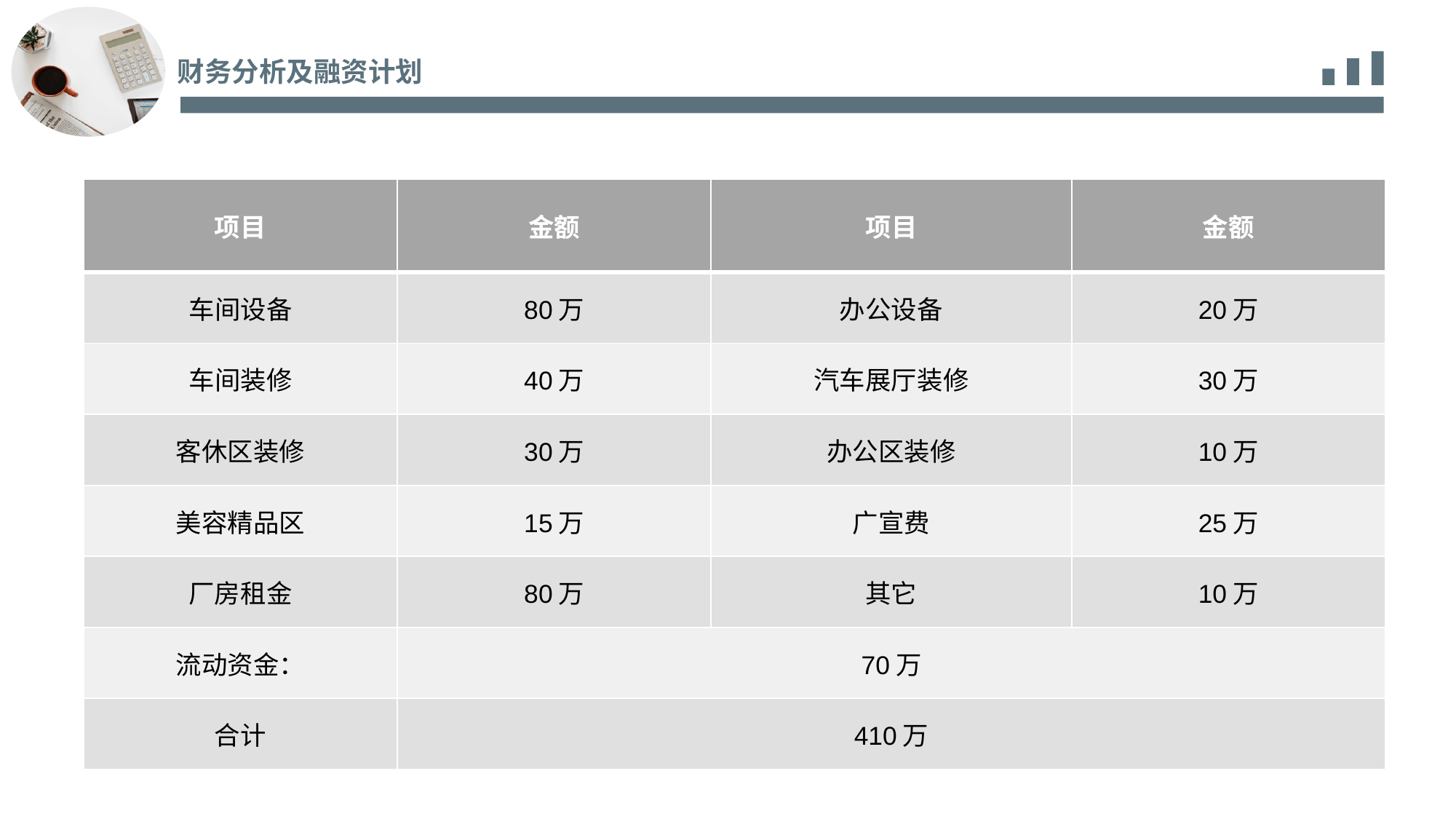

财务分析及融资计划

| 项目 | 金额 | 项目 | 金额 |
| --- | --- | --- | --- |
| 车间设备 | 80万 | 办公设备 | 20万 |
| 车间装修 | 40万 | 汽车展厅装修 | 30万 |
| 客休区装修 | 30万 | 办公区装修 | 10万 |
| 美容精品区 | 15万 | 广宣费 | 25万 |
| 厂房租金 | 80万 | 其它 | 10万 |
| 流动资金： | 70万 |  |  |
| 合计 | 410万 |  |  |